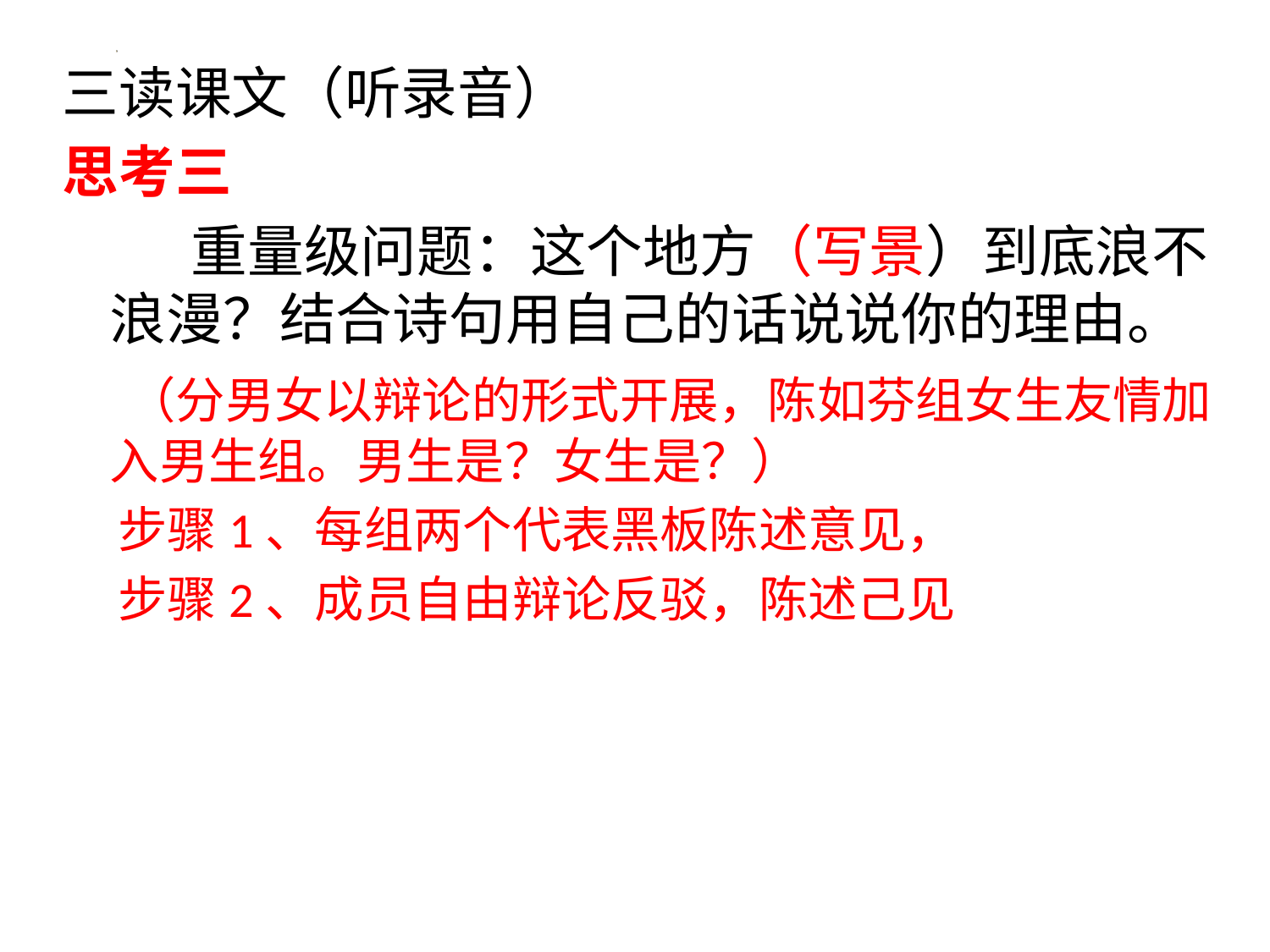

三读课文（听录音）
思考三
         重量级问题：这个地方（写景）到底浪不浪漫？结合诗句用自己的话说说你的理由。
    （分男女以辩论的形式开展，陈如芬组女生友情加入男生组。男生是？女生是？）
    步骤1、每组两个代表黑板陈述意见，
    步骤2、成员自由辩论反驳，陈述己见